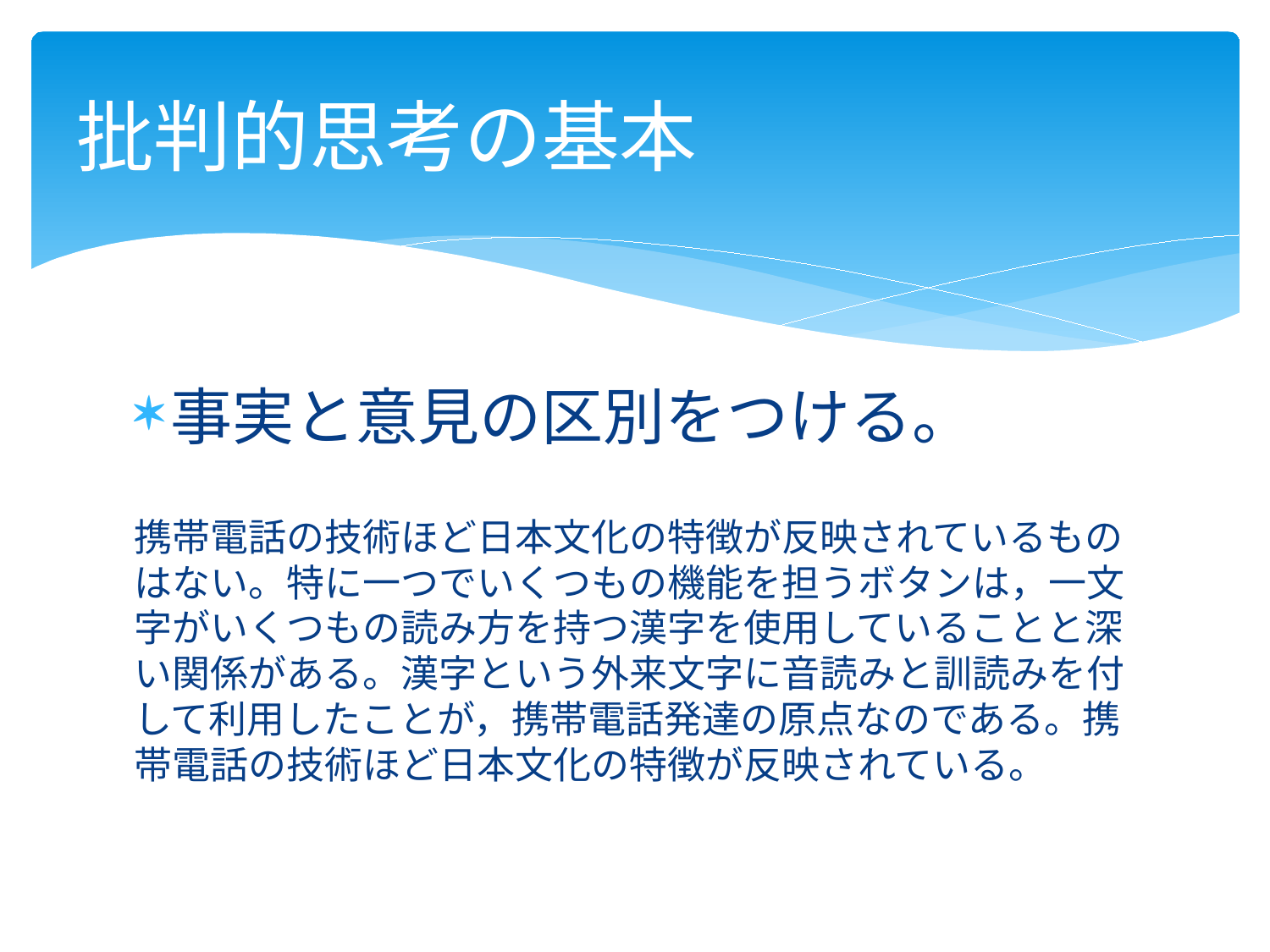

# 批判的思考の基本
事実と意見の区別をつける。

携帯電話の技術ほど日本文化の特徴が反映されているものはない。特に一つでいくつもの機能を担うボタンは，一文字がいくつもの読み方を持つ漢字を使用していることと深い関係がある。漢字という外来文字に音読みと訓読みを付して利用したことが，携帯電話発達の原点なのである。携帯電話の技術ほど日本文化の特徴が反映されている。